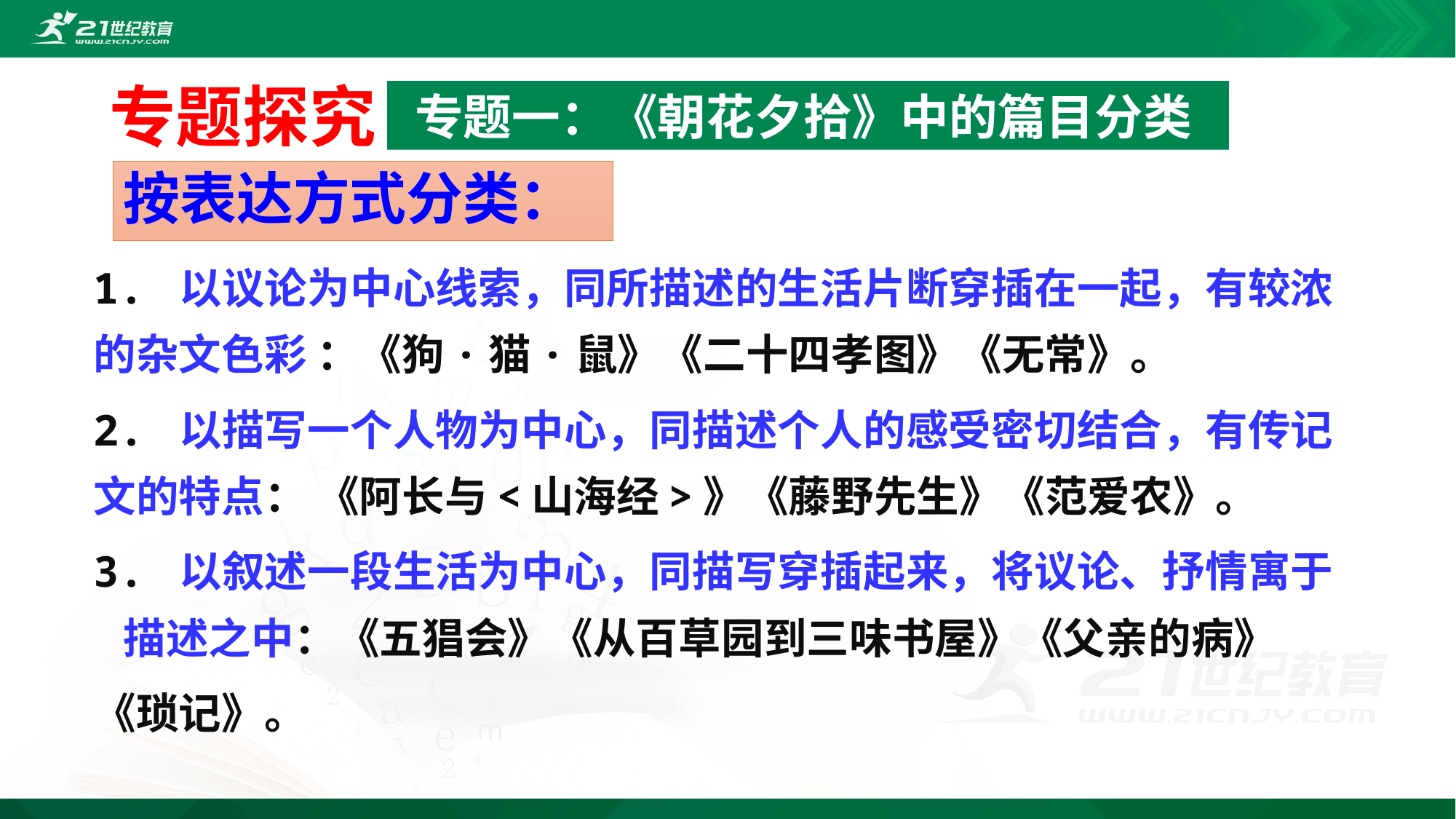

专题探究
专题一：《朝花夕拾》中的篇目分类
# 按表达方式分类：
1. 以议论为中心线索，同所描述的生活片断穿插在一起，有较浓的杂文色彩 ：《狗·猫·鼠》《二十四孝图》《无常》。
2. 以描写一个人物为中心，同描述个人的感受密切结合，有传记文的特点： 《阿长与<山海经>》《藤野先生》《范爱农》。
3. 以叙述一段生活为中心，同描写穿插起来，将议论、抒情寓于描述之中：《五猖会》《从百草园到三味书屋》《父亲的病》
《琐记》。